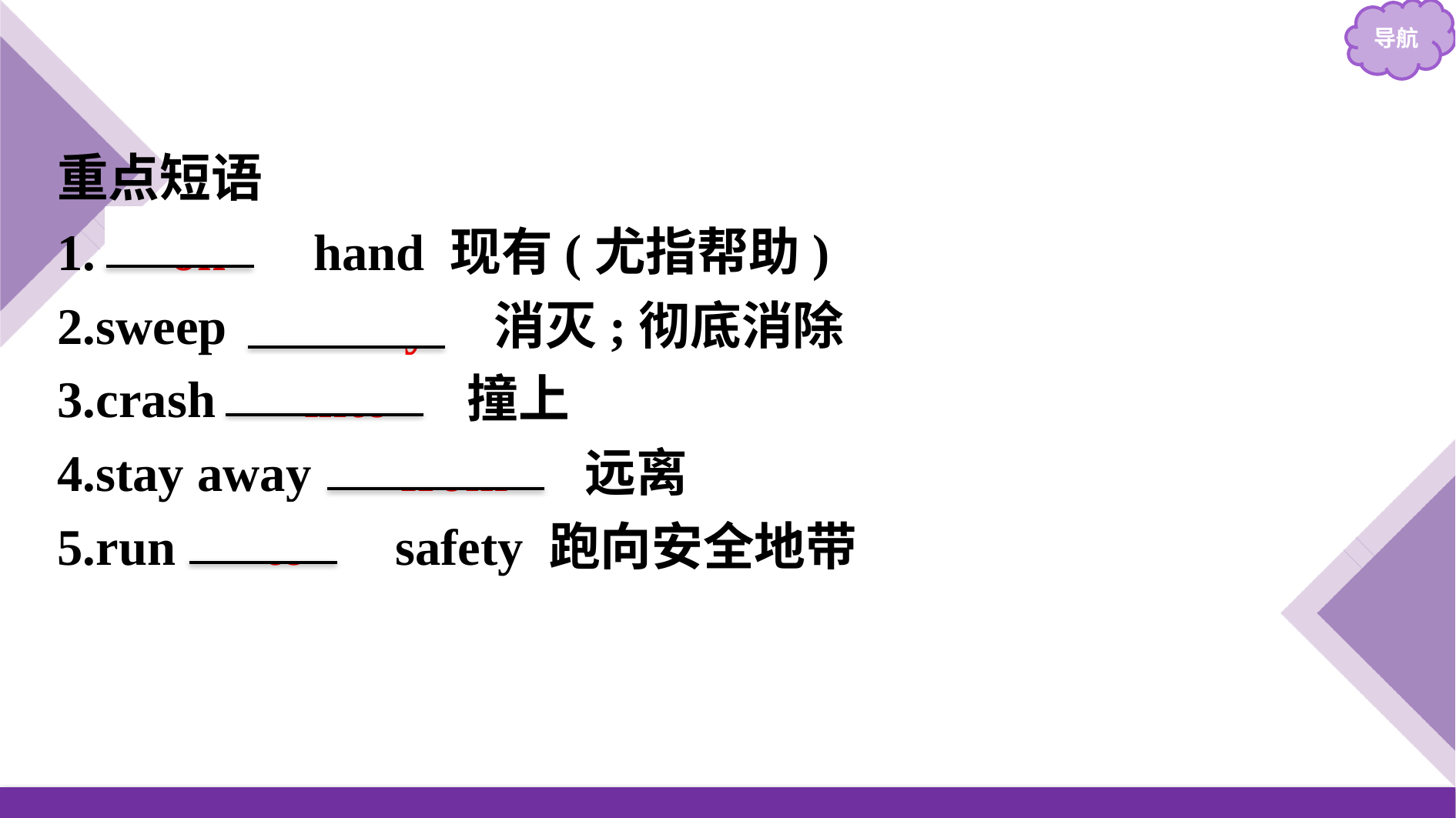

重点短语
1.　on　 hand 现有(尤指帮助)
2.sweep 　away　消灭;彻底消除
3.crash 　into　 撞上
4.stay away 　from　 远离
5.run 　to　 safety 跑向安全地带